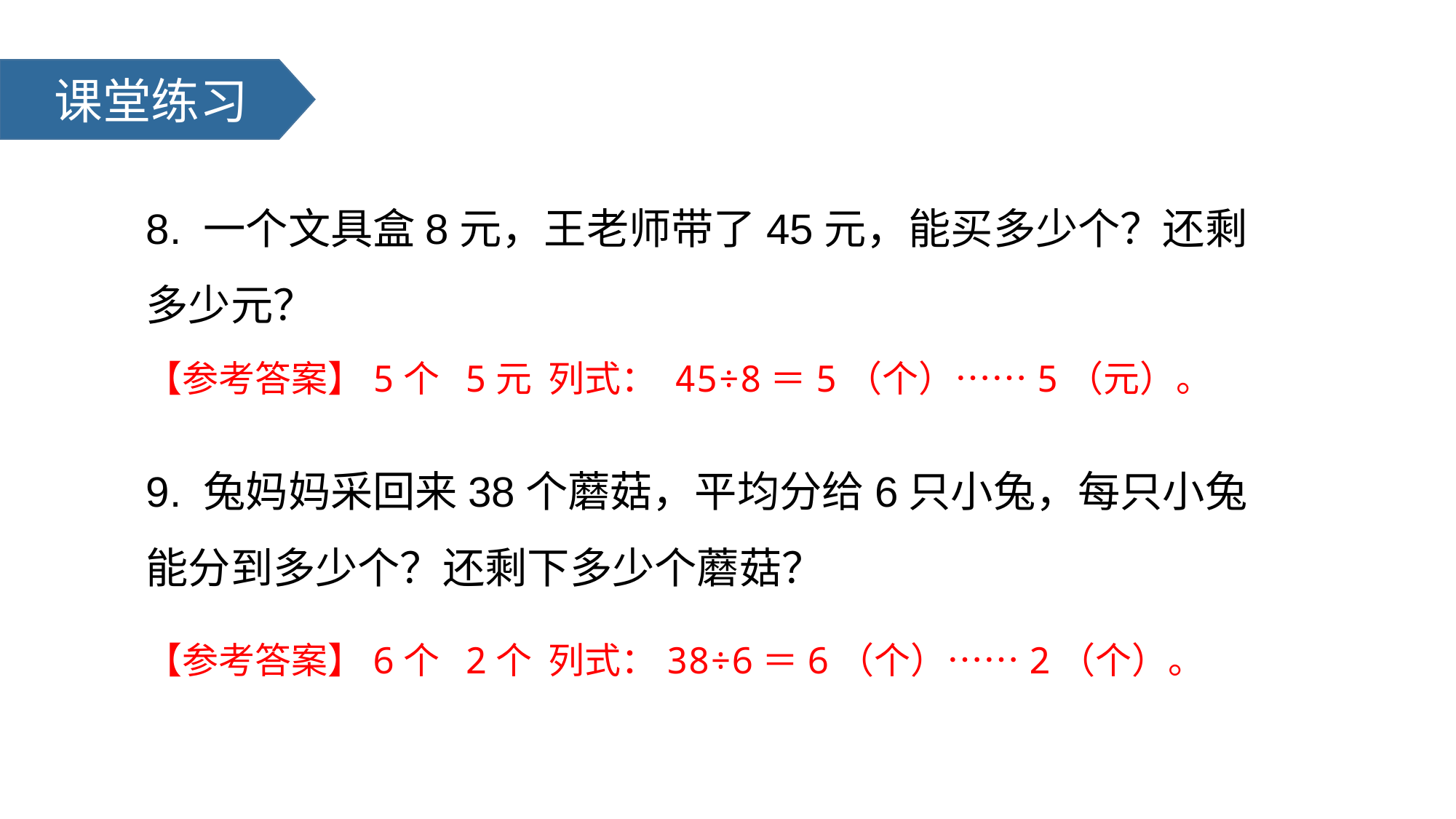

课堂练习
8. 一个文具盒8元，王老师带了45元，能买多少个？还剩多少元？
【参考答案】5个  5元  列式： 45÷8＝5（个）……5（元）。
9. 兔妈妈采回来38个蘑菇，平均分给6只小兔，每只小兔能分到多少个？还剩下多少个蘑菇？
【参考答案】6个  2个  列式：38÷6＝6（个）……2（个）。